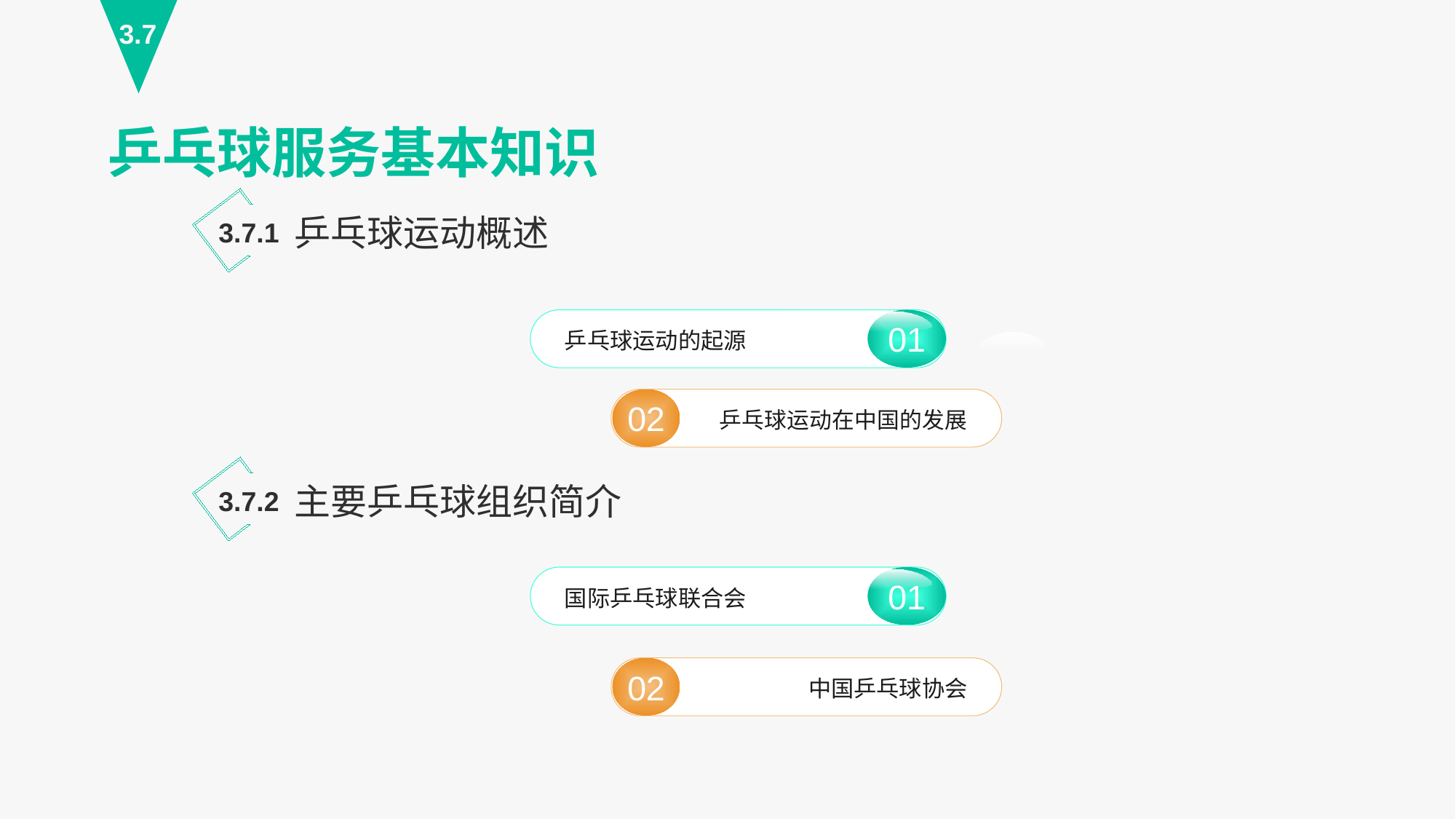

3.7
乒乓球服务基本知识

乒乓球运动概述
3.7.1

01
乒乓球运动的起源

02
乒乓球运动在中国的发展

主要乒乓球组织简介
3.7.2

01
国际乒乓球联合会
02
中国乒乓球协会